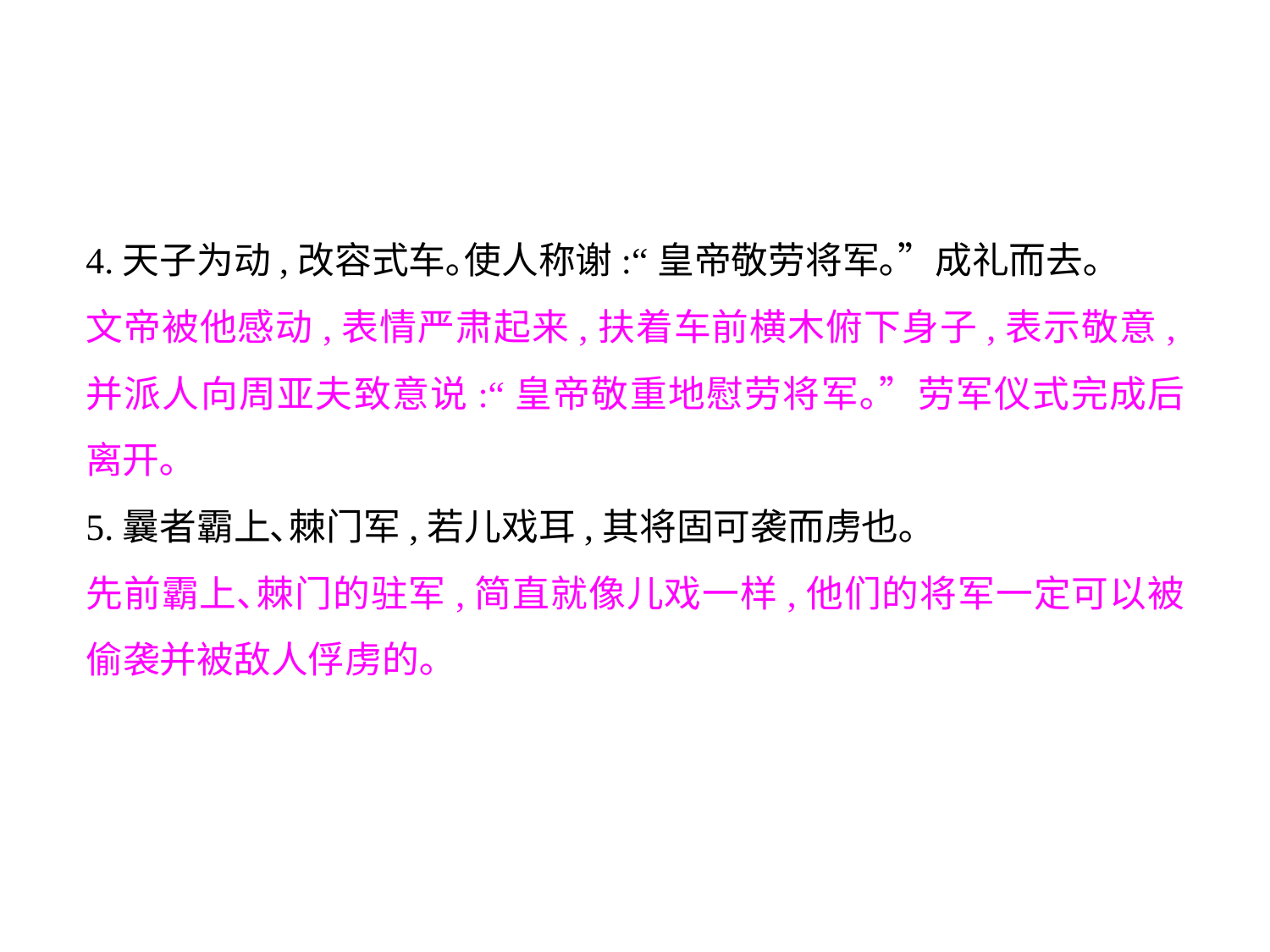

4.天子为动,改容式车｡使人称谢:“皇帝敬劳将军｡”成礼而去｡
文帝被他感动,表情严肃起来,扶着车前横木俯下身子,表示敬意,并派人向周亚夫致意说:“皇帝敬重地慰劳将军｡”劳军仪式完成后离开｡
5.曩者霸上､棘门军,若儿戏耳,其将固可袭而虏也｡
先前霸上､棘门的驻军,简直就像儿戏一样,他们的将军一定可以被偷袭并被敌人俘虏的｡